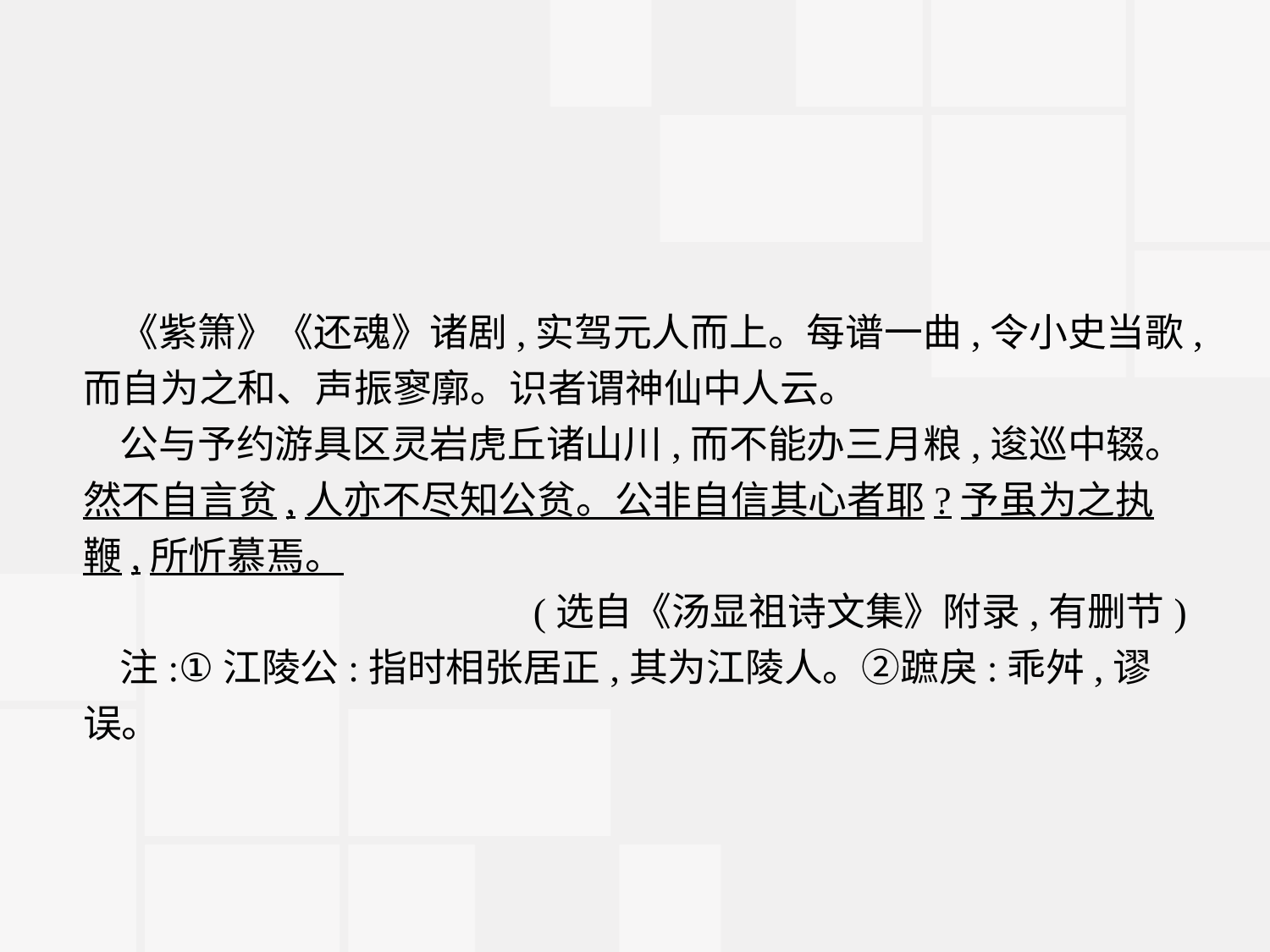

《紫箫》《还魂》诸剧,实驾元人而上。每谱一曲,令小史当歌,而自为之和、声振寥廓。识者谓神仙中人云。
公与予约游具区灵岩虎丘诸山川,而不能办三月粮,逡巡中辍。然不自言贫,人亦不尽知公贫。公非自信其心者耶?予虽为之执鞭,所忻慕焉。
(选自《汤显祖诗文集》附录,有删节)
注:①江陵公:指时相张居正,其为江陵人。②蹠戾:乖舛,谬误。